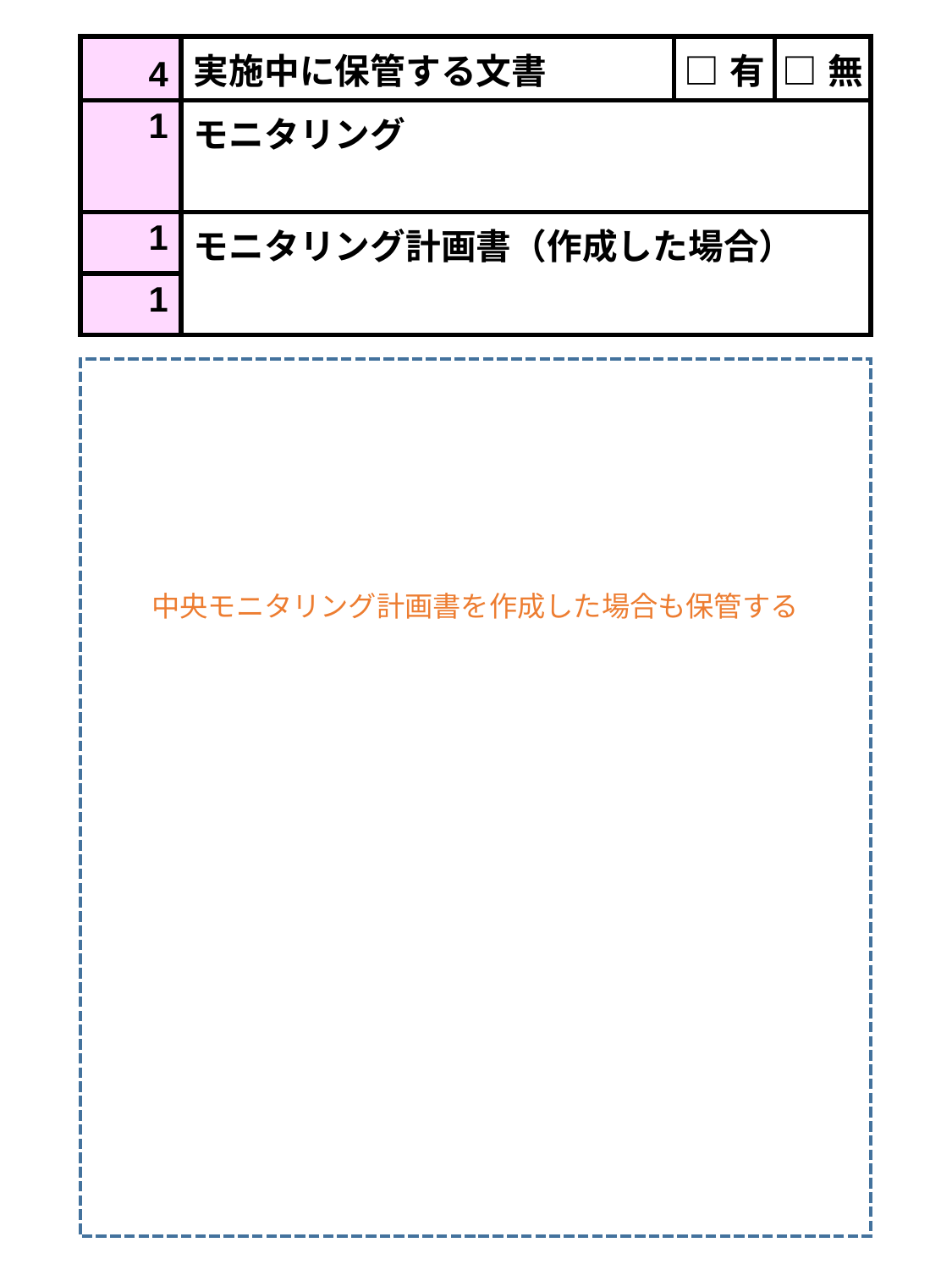

| 4 | 実施中に保管する文書 | □有 | □無 |
| --- | --- | --- | --- |
| 1 | モニタリング |  |  |
| 1 | モニタリング計画書（作成した場合） |  |  |
| 1 |  |  |  |

中央モニタリング計画書を作成した場合も保管する